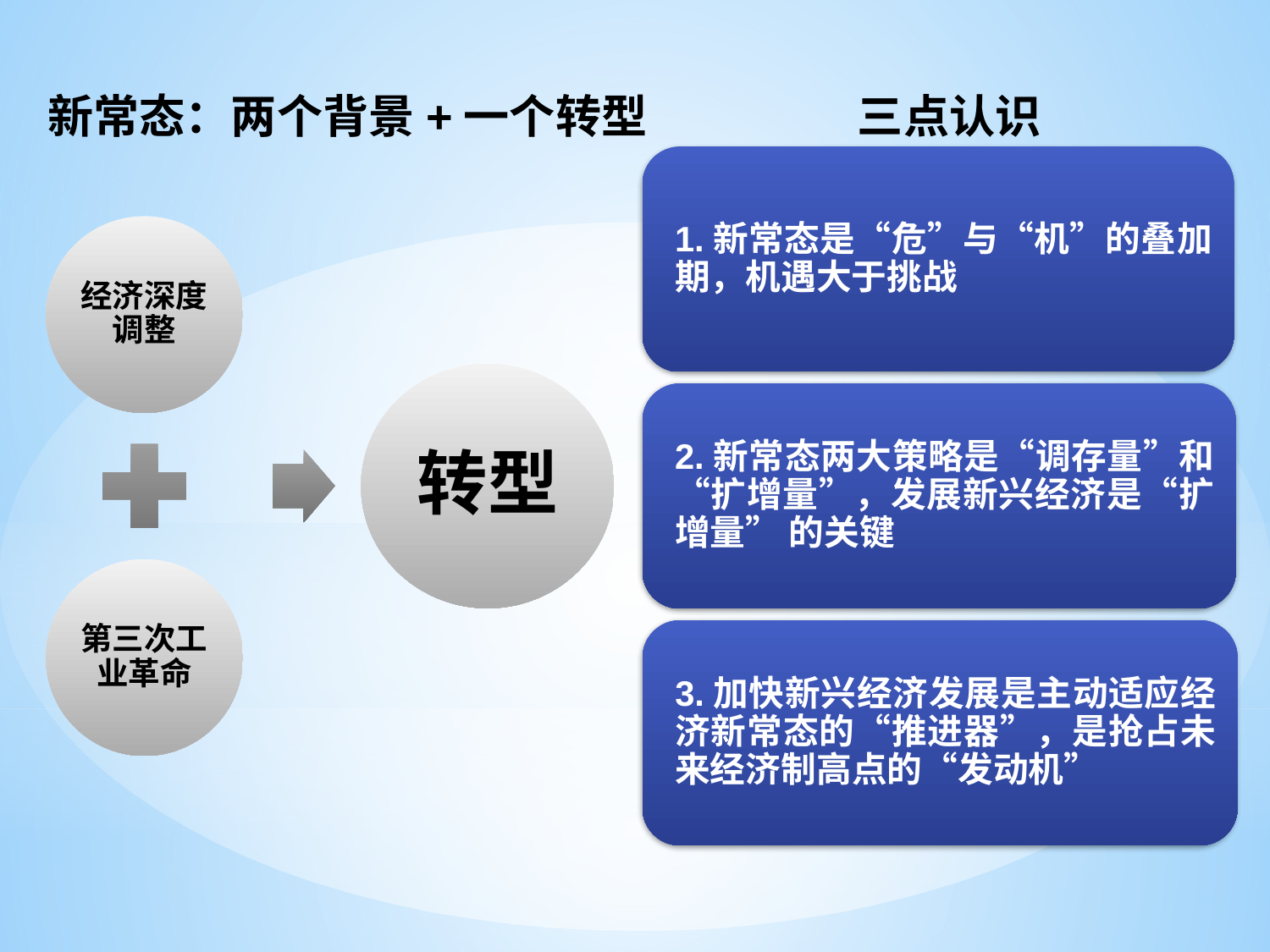

新常态：两个背景+一个转型
三点认识
1.新常态是“危”与“机”的叠加期，机遇大于挑战
2.新常态两大策略是“调存量”和“扩增量”，发展新兴经济是“扩增量” 的关键
3.加快新兴经济发展是主动适应经济新常态的“推进器”，是抢占未来经济制高点的“发动机”
经济深度调整

第三次工业革命

转型